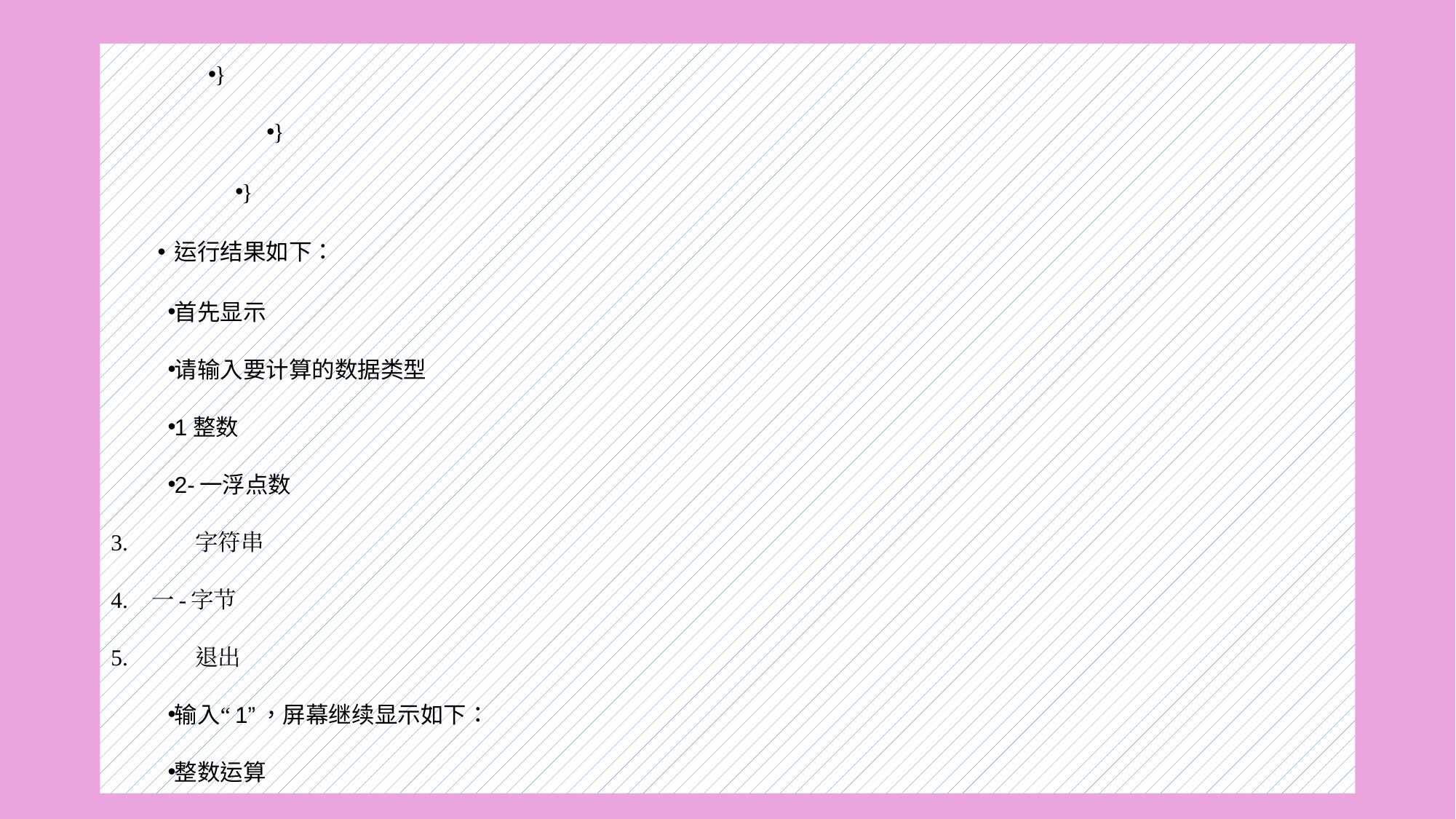

}
}
}
运行结果如下：
首先显示
请输入要计算的数据类型
1	整数
2-一浮点数
	字符串
一-字节
	退出
输入“1”，屏幕继续显示如下：
整数运算

#